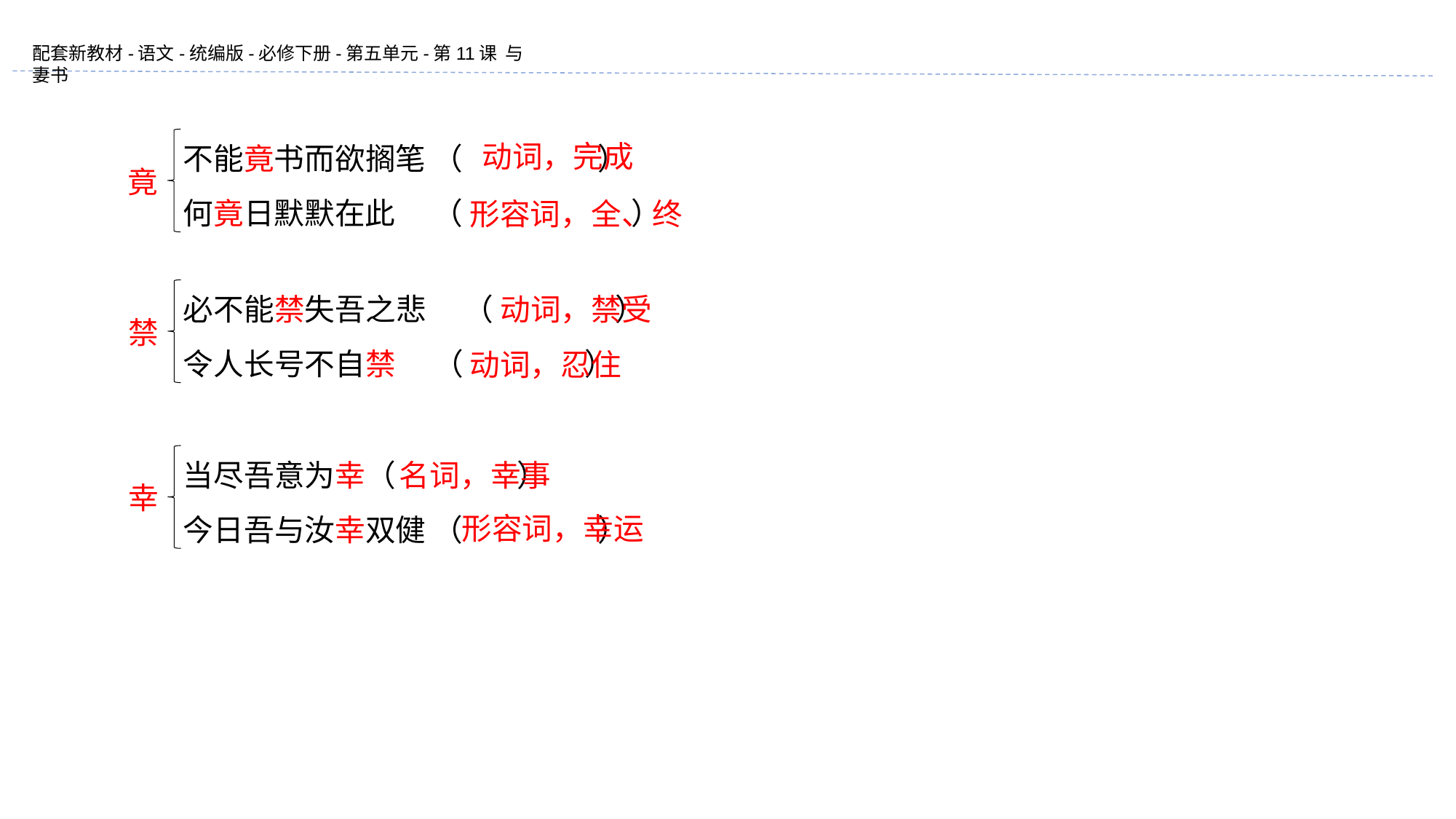

动词，完成
不能竟书而欲搁笔 （                    ）
何竟日默默在此　 （                         ）

竟
形容词，全、终
动词，禁受
必不能禁失吾之悲　 （                  ）
令人长号不自禁　 （                  ）

禁
动词，忍住
当尽吾意为幸（                  ）
今日吾与汝幸双健 （                    ）

幸
名词，幸事
形容词，幸运